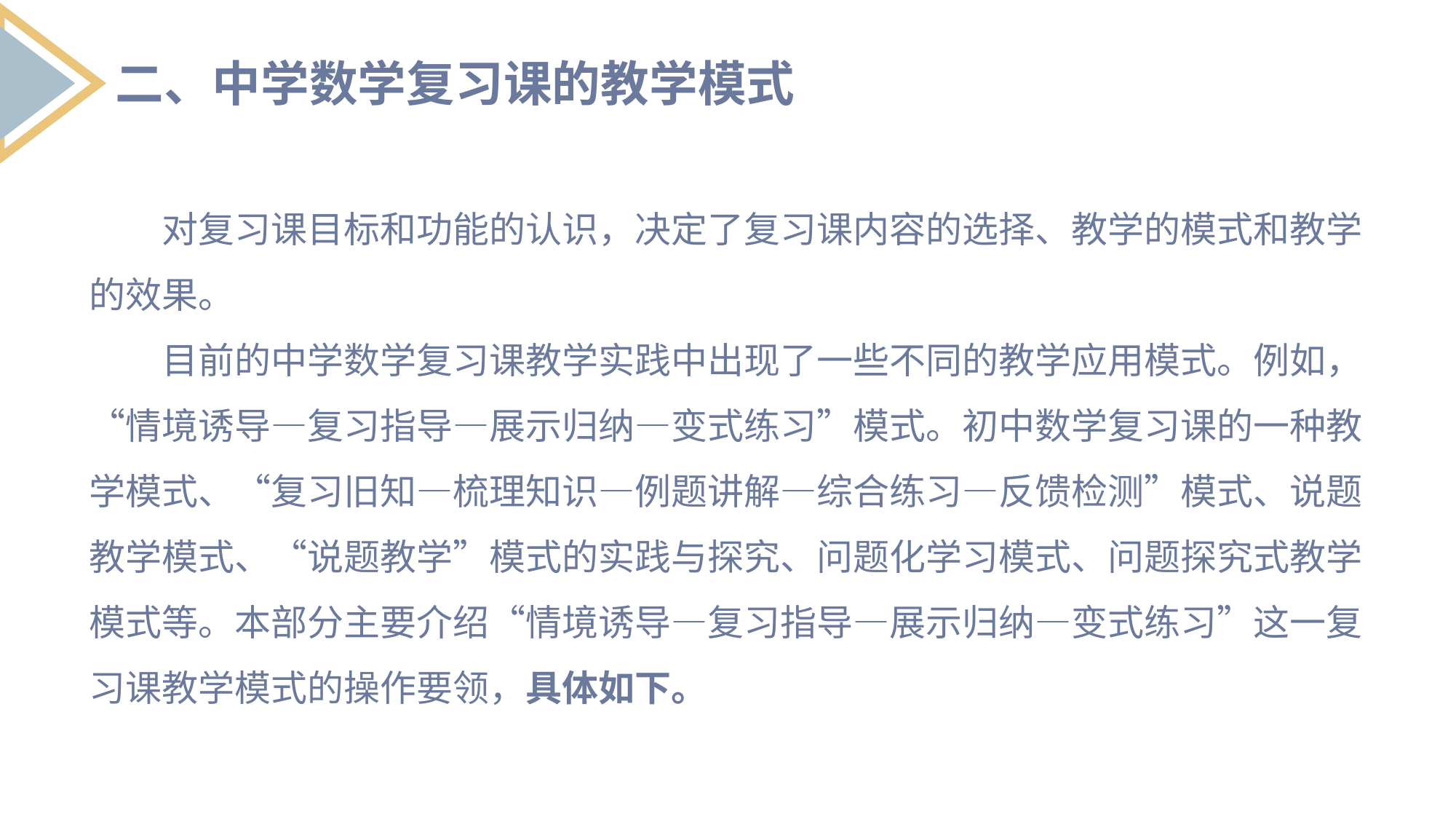

二、中学数学复习课的教学模式
对复习课目标和功能的认识，决定了复习课内容的选择、教学的模式和教学的效果。
目前的中学数学复习课教学实践中出现了一些不同的教学应用模式。例如，“情境诱导—复习指导—展示归纳—变式练习”模式。初中数学复习课的一种教学模式、“复习旧知—梳理知识—例题讲解—综合练习—反馈检测”模式、说题教学模式、“说题教学”模式的实践与探究、问题化学习模式、问题探究式教学模式等。本部分主要介绍“情境诱导—复习指导—展示归纳—变式练习”这一复习课教学模式的操作要领，具体如下。